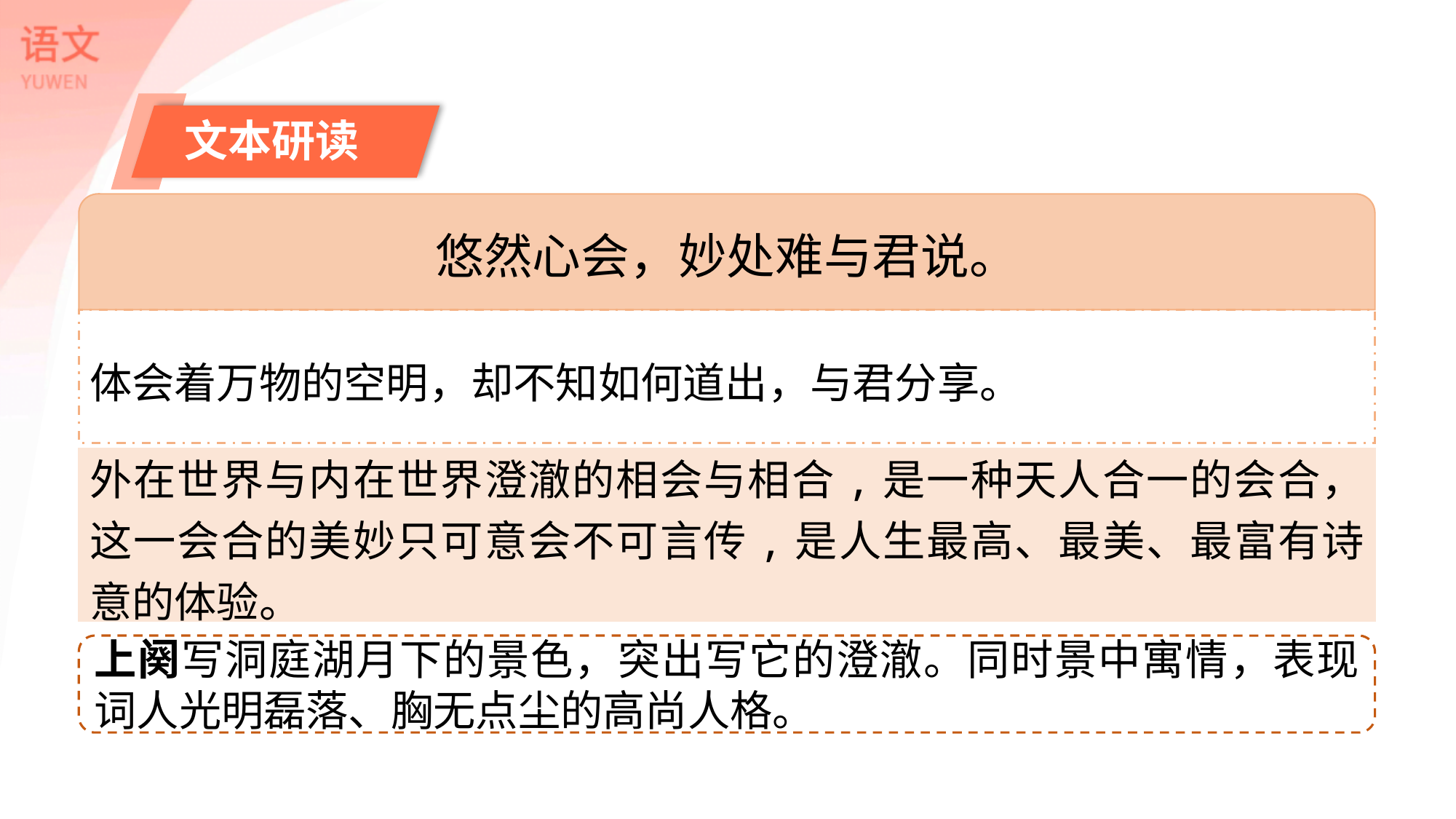

文本研读
悠然心会，妙处难与君说。
体会着万物的空明，却不知如何道出，与君分享。
外在世界与内在世界澄澈的相会与相合,是一种天人合一的会合，这一会合的美妙只可意会不可言传,是人生最高、最美、最富有诗意的体验。
上阕写洞庭湖月下的景色，突出写它的澄澈。同时景中寓情，表现词人光明磊落、胸无点尘的高尚人格。